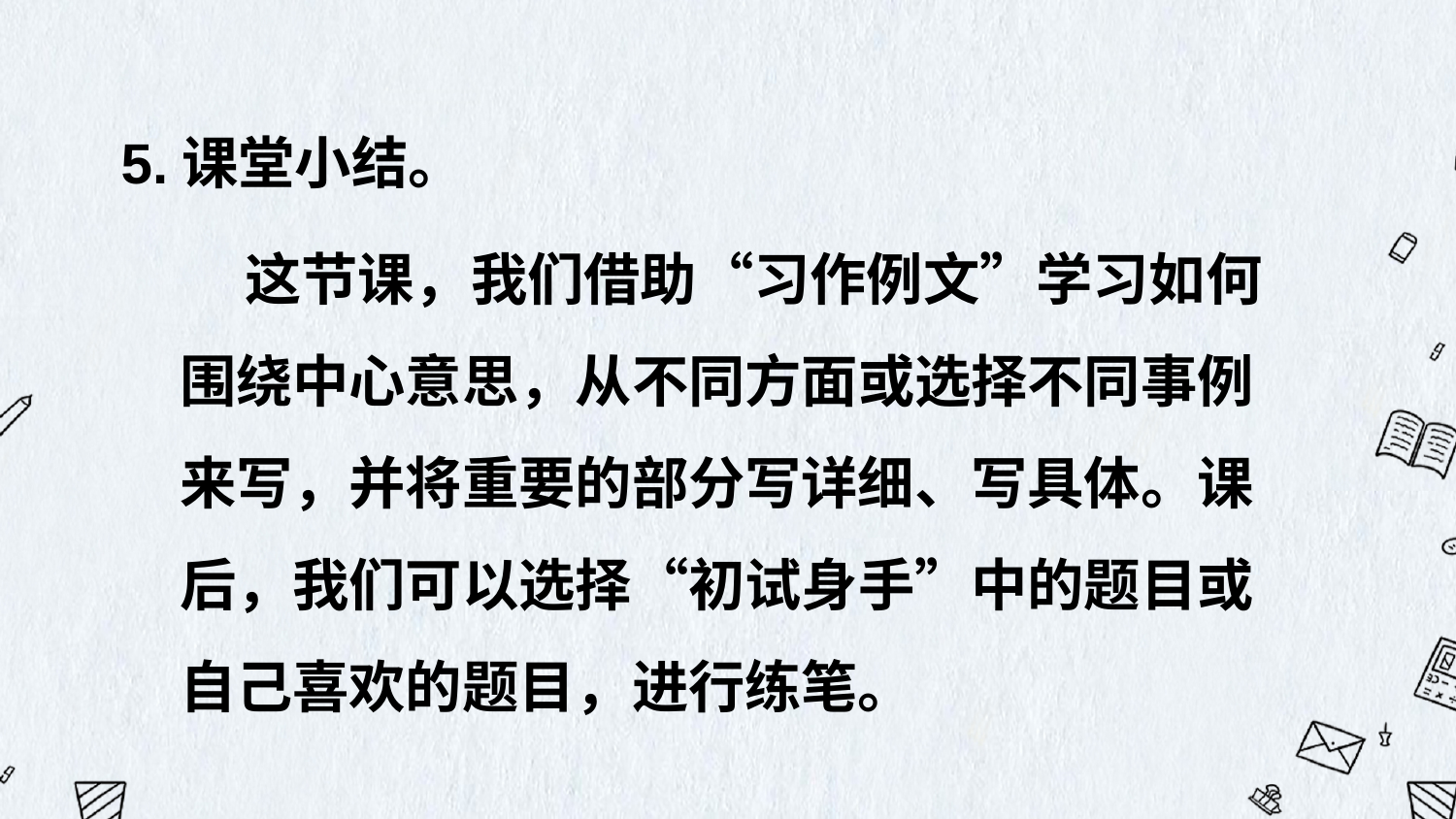

5.课堂小结。
    这节课，我们借助“习作例文”学习如何围绕中心意思，从不同方面或选择不同事例来写，并将重要的部分写详细、写具体。课后，我们可以选择“初试身手”中的题目或自己喜欢的题目，进行练笔。